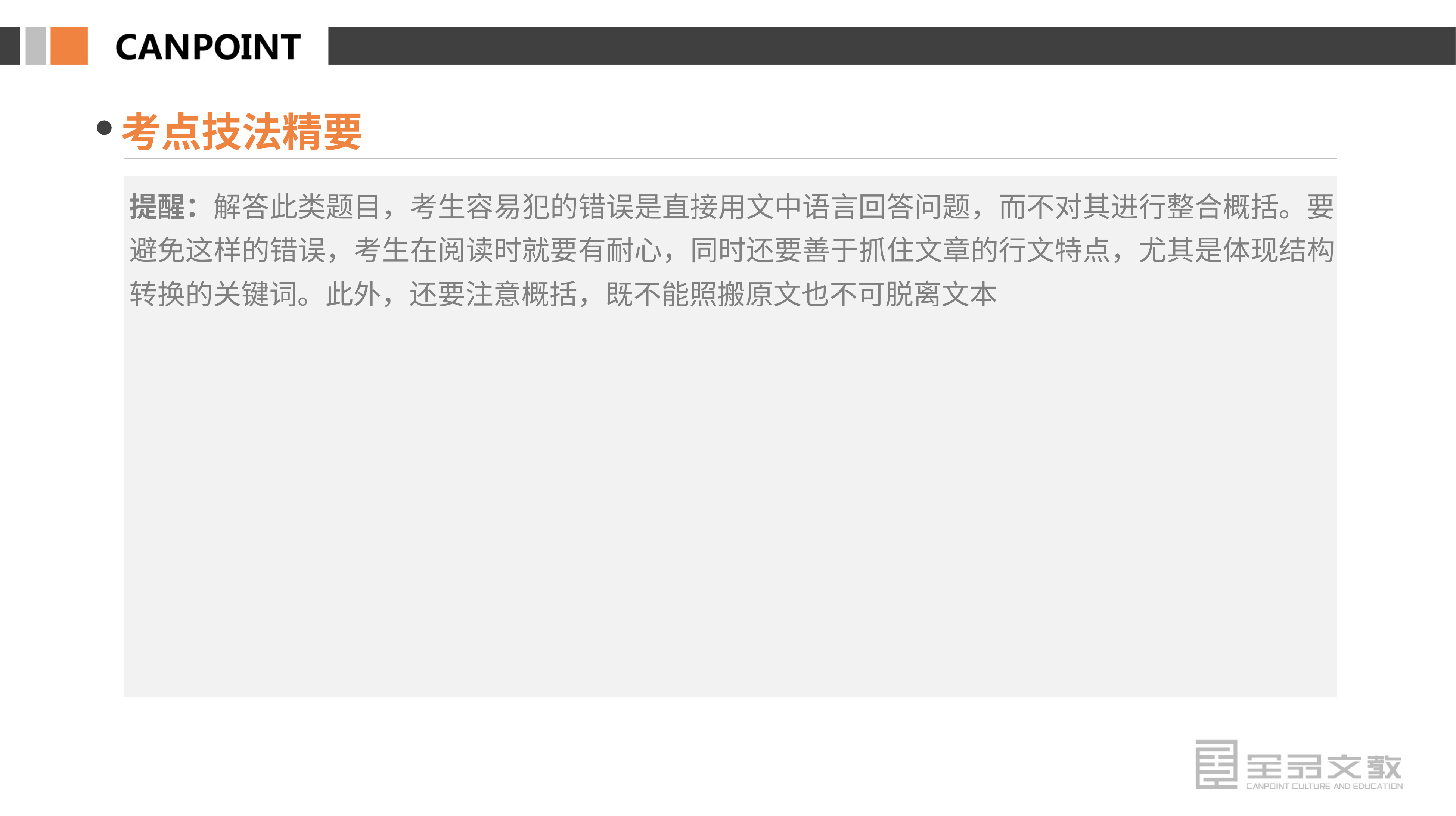

考点技法精要

提醒：解答此类题目，考生容易犯的错误是直接用文中语言回答问题，而不对其进行整合概括。要避免这样的错误，考生在阅读时就要有耐心，同时还要善于抓住文章的行文特点，尤其是体现结构转换的关键词。此外，还要注意概括，既不能照搬原文也不可脱离文本